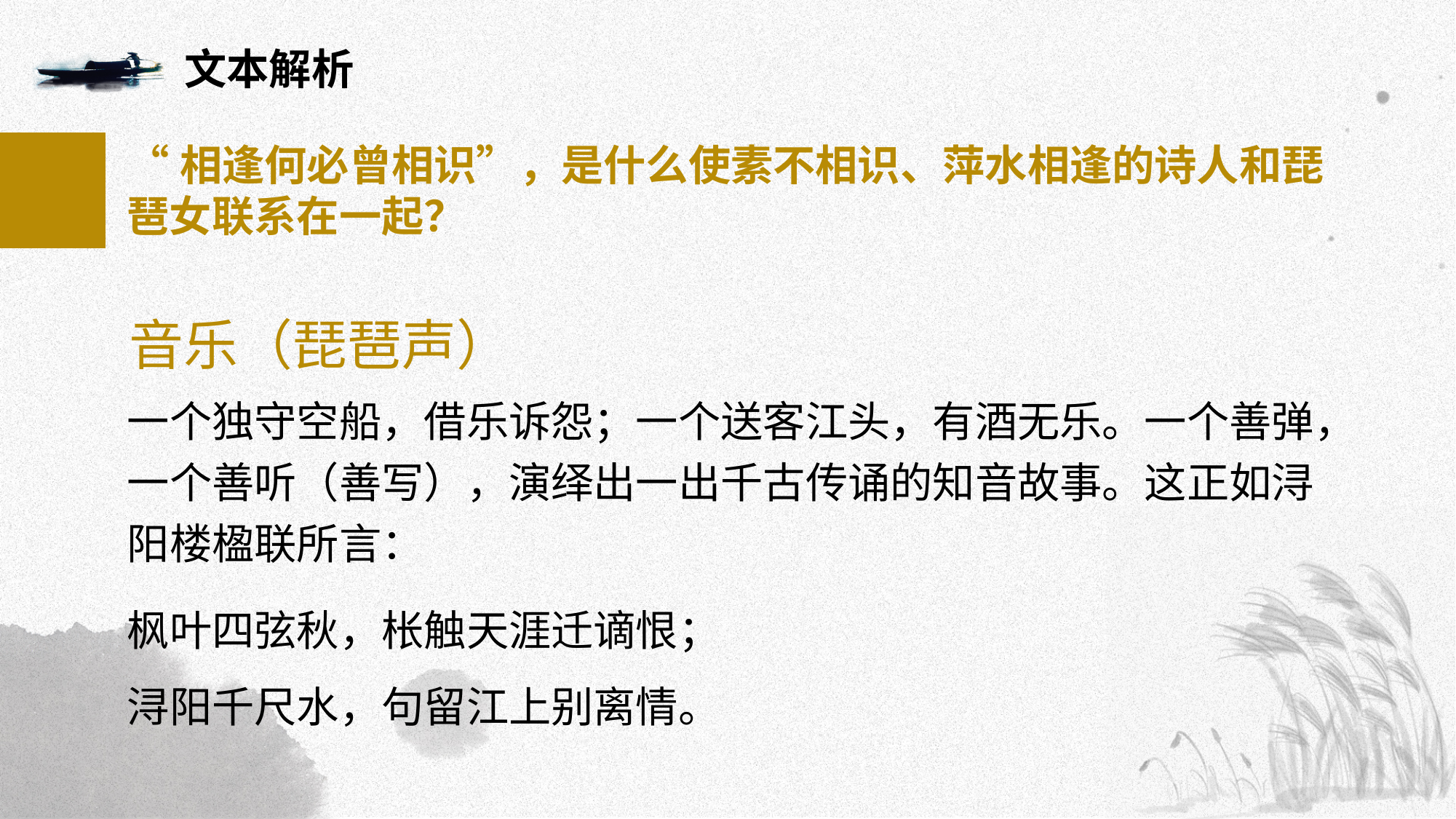

文本解析

“相逢何必曾相识”，是什么使素不相识、萍水相逢的诗人和琵琶女联系在一起？
音乐（琵琶声）
一个独守空船，借乐诉怨；一个送客江头，有酒无乐。一个善弹，一个善听（善写），演绎出一出千古传诵的知音故事。这正如浔阳楼楹联所言：
枫叶四弦秋，枨触天涯迁谪恨；
浔阳千尺水，句留江上别离情。